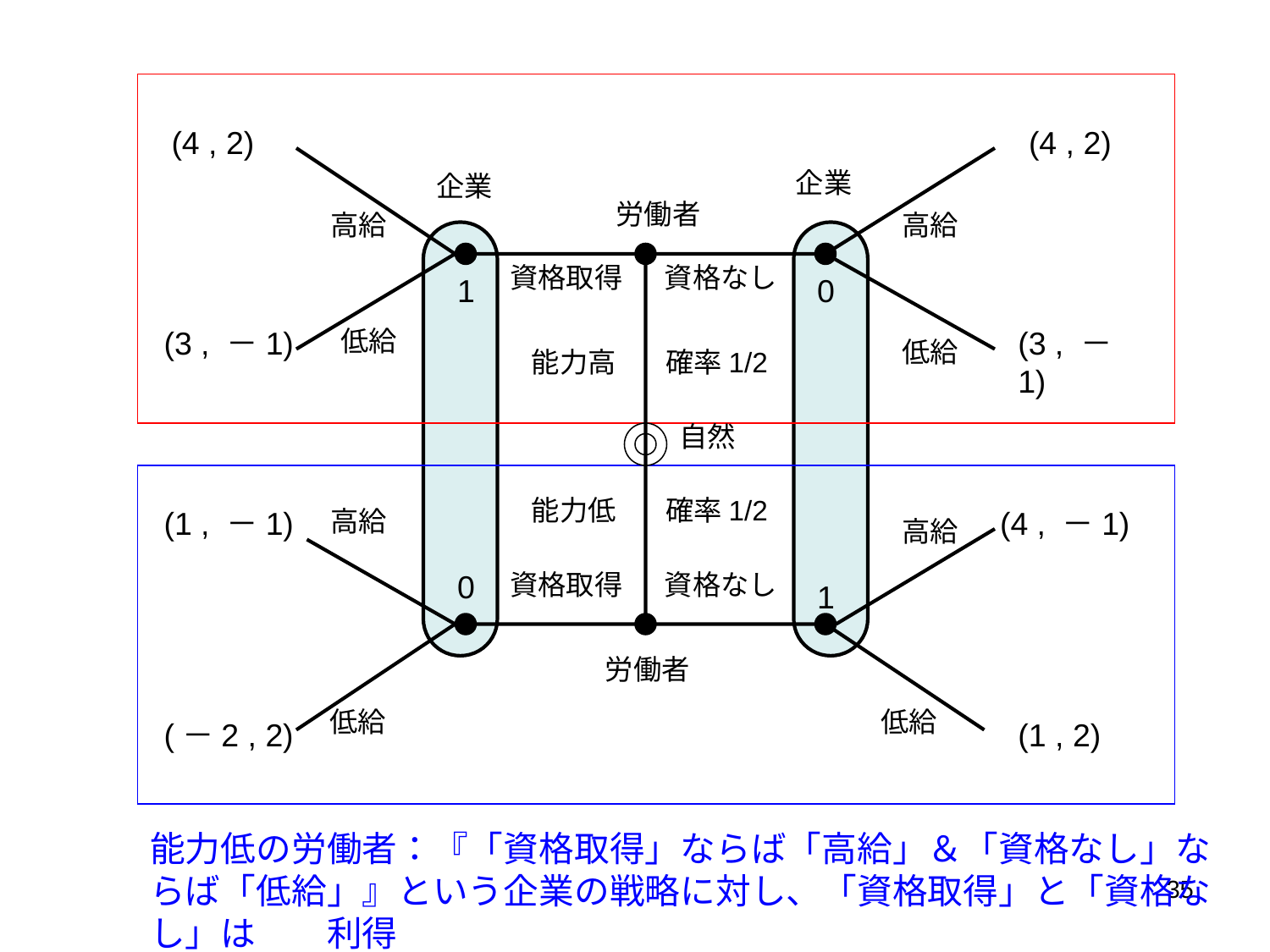

(4 , 2)
(4 , 2)

企業
企業
労働者
高給
高給

資格取得

資格なし

1
0
(3 , －1)
低給
(3 , －1)
低給
能力高
確率1/2
自然

能力低
確率1/2
(1 , －1)
高給
(4 , －1)
高給

0
資格取得
資格なし
1

労働者
低給
低給
(－2 , 2)
(1 , 2)
能力低の労働者：『「資格取得」ならば「高給」＆「資格なし」ならば「低給」』という企業の戦略に対し、「資格取得」と「資格なし」は同じ利得
35